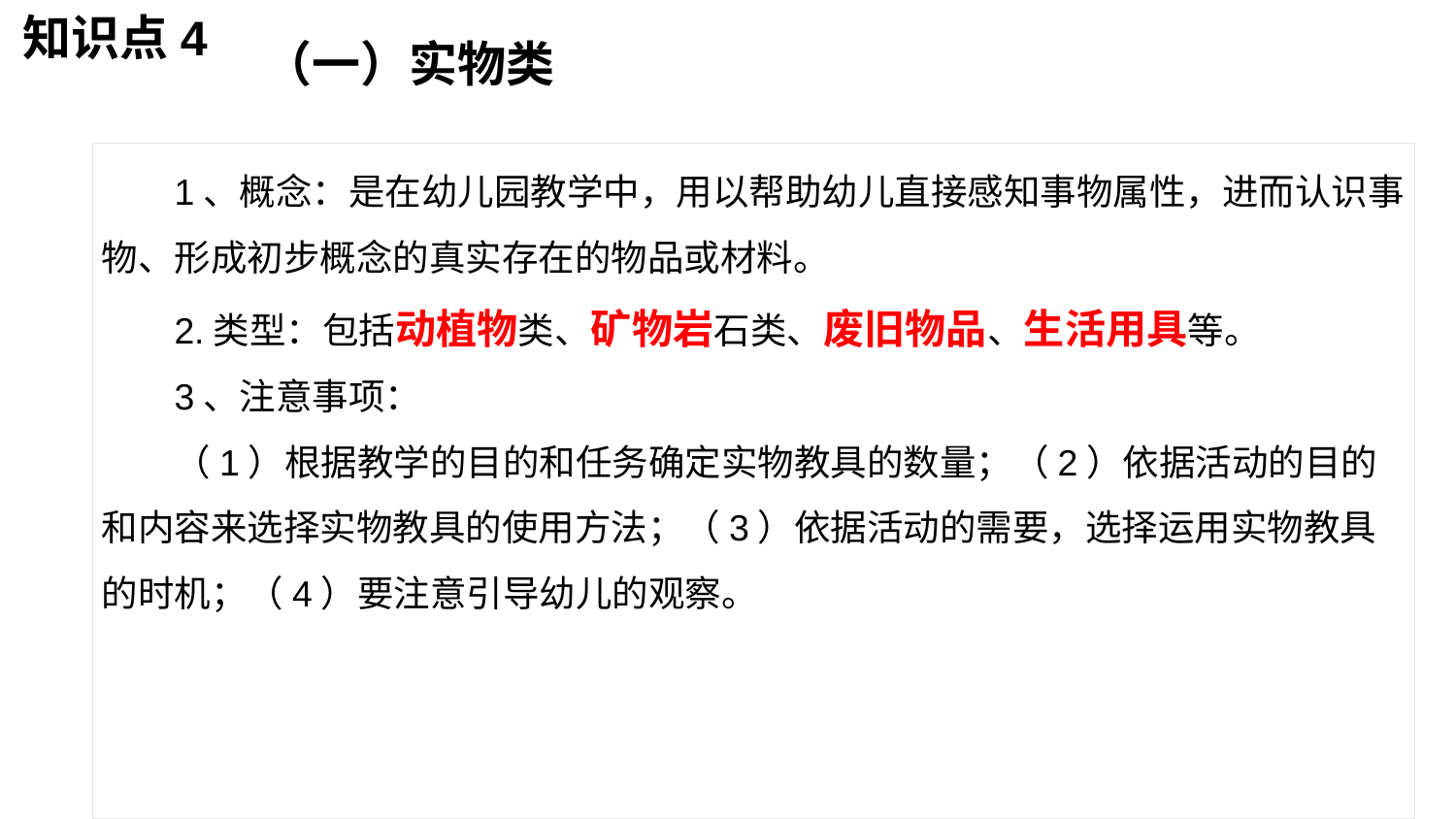

知识点4
# （一）实物类
1、概念：是在幼儿园教学中，用以帮助幼儿直接感知事物属性，进而认识事物、形成初步概念的真实存在的物品或材料。
2.类型：包括动植物类、矿物岩石类、废旧物品、生活用具等。
3、注意事项：
（1）根据教学的目的和任务确定实物教具的数量；（2）依据活动的目的和内容来选择实物教具的使用方法；（3）依据活动的需要，选择运用实物教具的时机；（4）要注意引导幼儿的观察。